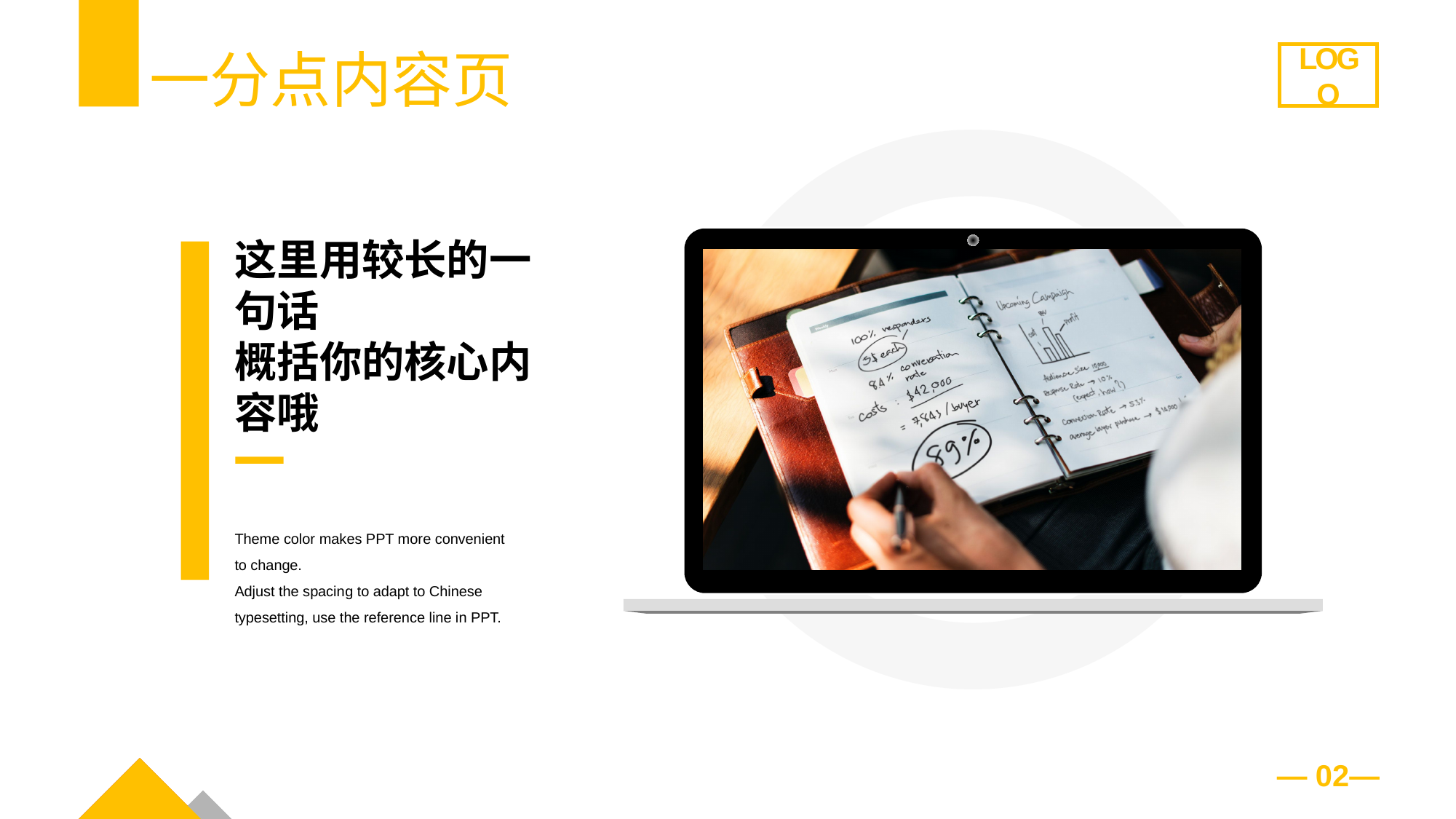

一分点内容页
LOGO

这里用较长的一句话
概括你的核心内容哦

Theme color makes PPT more convenient to change.
Adjust the spacin g to adapt to Chinese typesetting, use the reference line in PPT.
— 02—